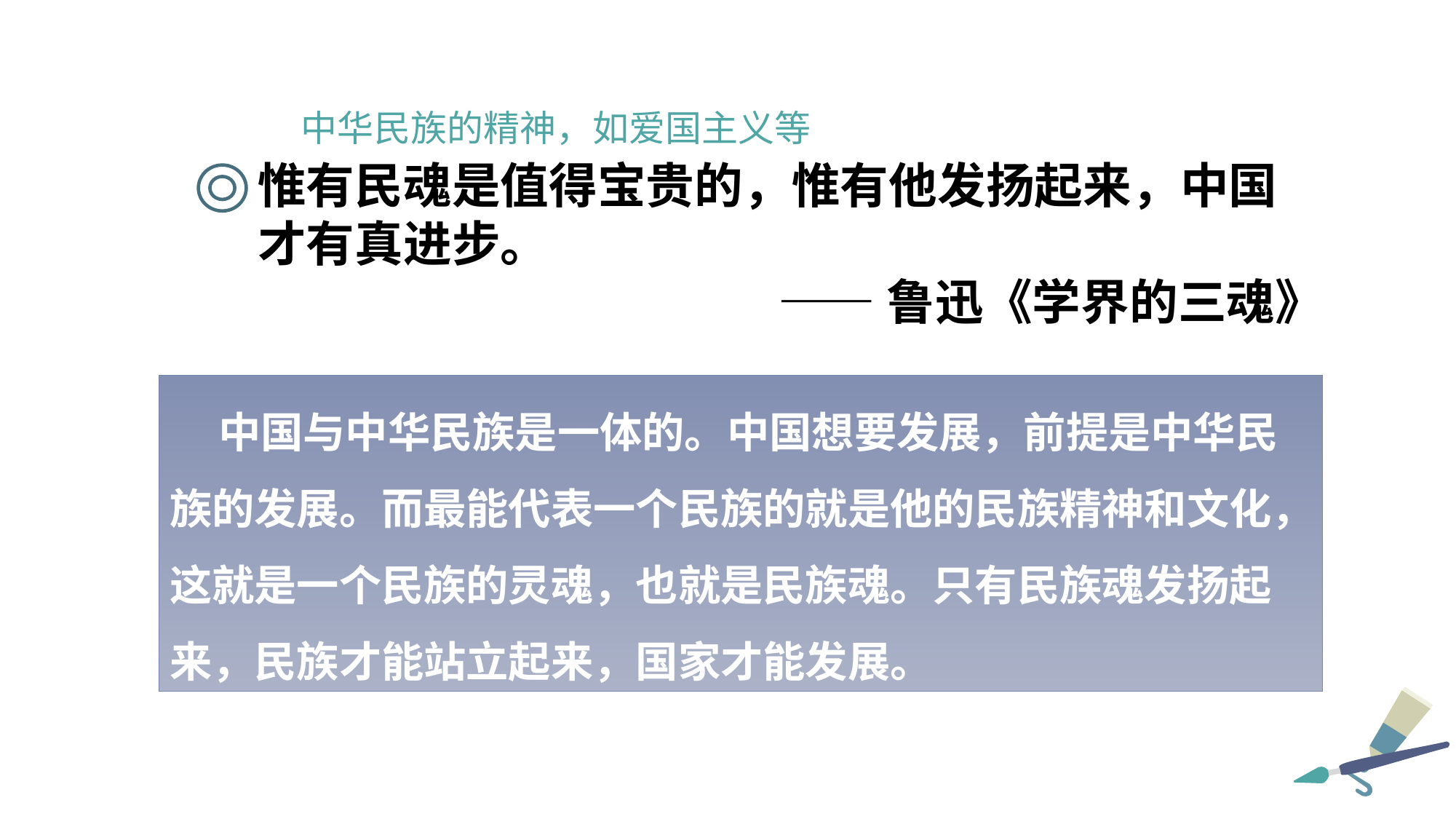

中华民族的精神，如爱国主义等
惟有民魂是值得宝贵的，惟有他发扬起来，中国才有真进步。
——鲁迅《学界的三魂》

    中国与中华民族是一体的。中国想要发展，前提是中华民族的发展。而最能代表一个民族的就是他的民族精神和文化，这就是一个民族的灵魂，也就是民族魂。只有民族魂发扬起来，民族才能站立起来，国家才能发展。